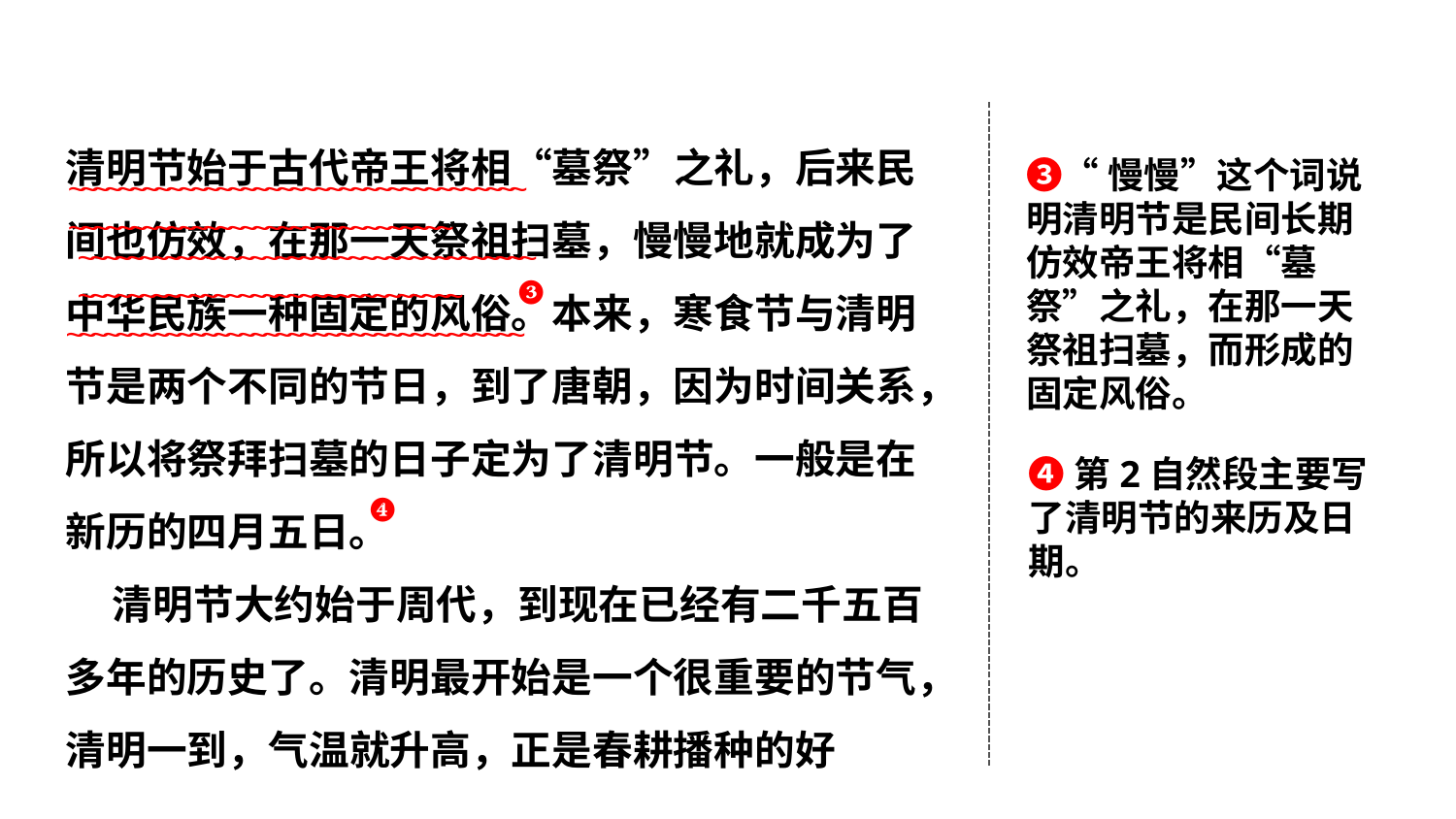

清明节始于古代帝王将相“墓祭”之礼，后来民间也仿效，在那一天祭祖扫墓，慢慢地就成为了中华民族一种固定的风俗。本来，寒食节与清明节是两个不同的节日，到了唐朝，因为时间关系，所以将祭拜扫墓的日子定为了清明节。一般是在新历的四月五日。
    清明节大约始于周代，到现在已经有二千五百多年的历史了。清明最开始是一个很重要的节气，清明一到，气温就升高，正是春耕播种的好
❸“慢慢”这个词说明清明节是民间长期仿效帝王将相“墓祭”之礼，在那一天祭祖扫墓，而形成的固定风俗。
~~~~~~~~~~~~~~~~~~~~~~~~~~~~~~~~~~~~~  ~~~~~~~~~~~~~~~~~~~~~~~~~~~~~~~
~~~~~~~~~~~~~~~~~~~~~~~~~~~~~~~~~~~~~  ~~~~~~~~~~~~~~~~~~~~~~~~~~~~~~~
❸
~~~~~~~~~~~~~~~~~~~~~~~~~~~~~~~~~~~~~
❹第2自然段主要写了清明节的来历及日期。
❹